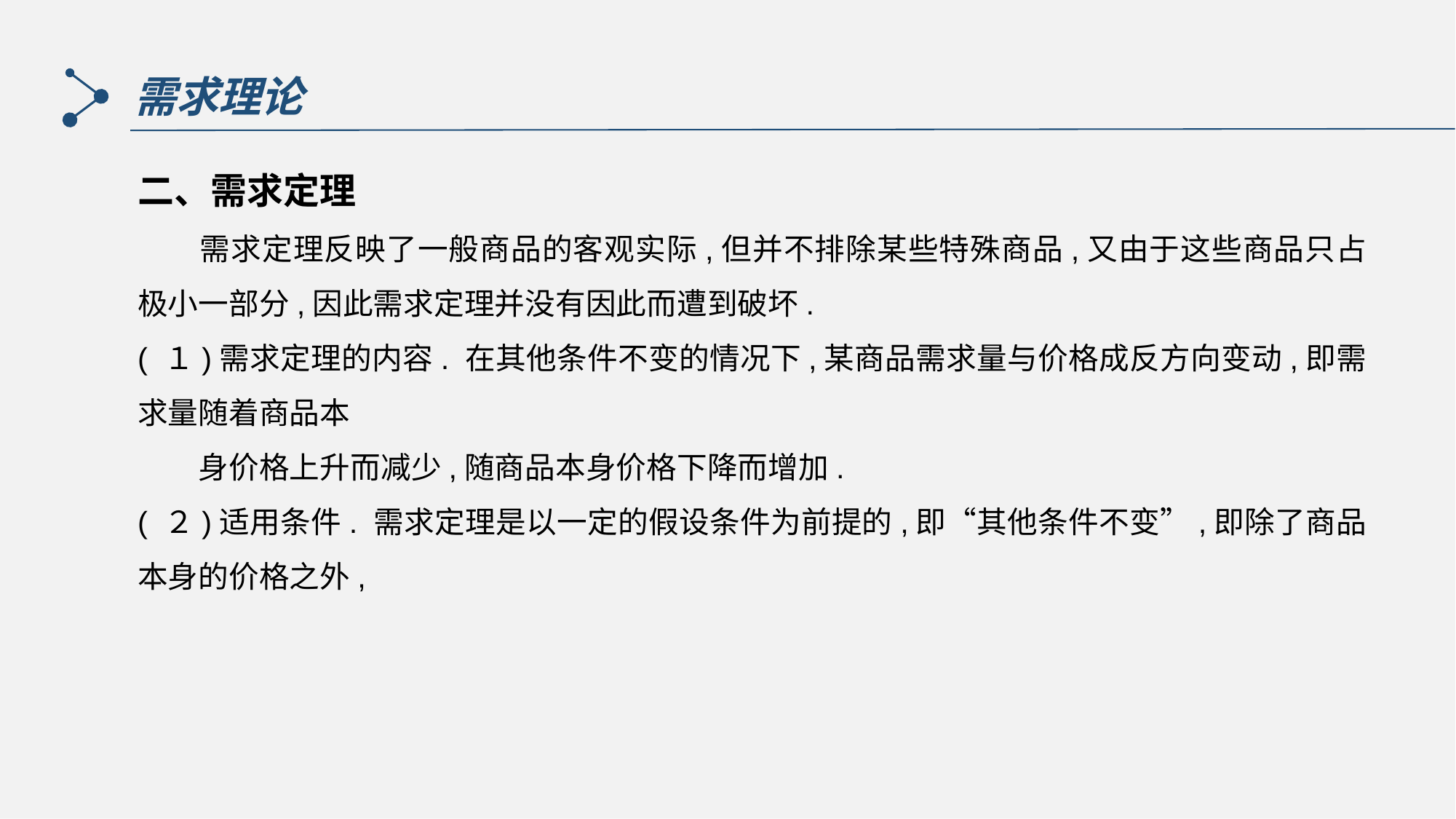

需求理论
二、需求定理
　　需求定理反映了一般商品的客观实际,但并不排除某些特殊商品,又由于这些商品只占极小一部分,因此需求定理并没有因此而遭到破坏.
( １)需求定理的内容. 在其他条件不变的情况下,某商品需求量与价格成反方向变动,即需求量随着商品本
　　身价格上升而减少,随商品本身价格下降而增加.
( ２)适用条件. 需求定理是以一定的假设条件为前提的,即“其他条件不变”,即除了商品本身的价格之外,